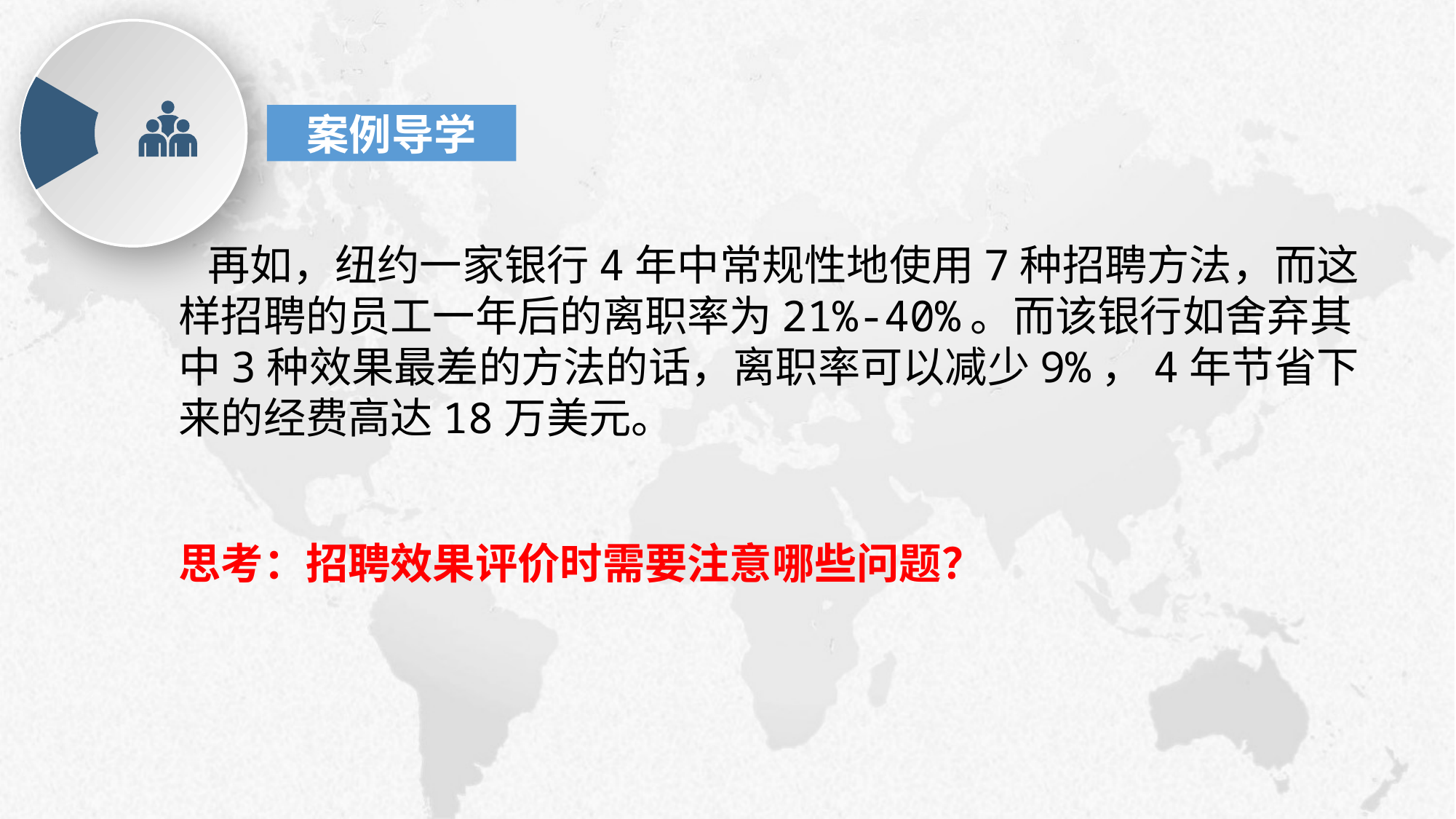

案例导学

  再如，纽约一家银行4年中常规性地使用7种招聘方法，而这样招聘的员工一年后的离职率为21%-40%。而该银行如舍弃其中3种效果最差的方法的话，离职率可以减少9%，4年节省下来的经费高达18万美元。

思考：招聘效果评价时需要注意哪些问题？